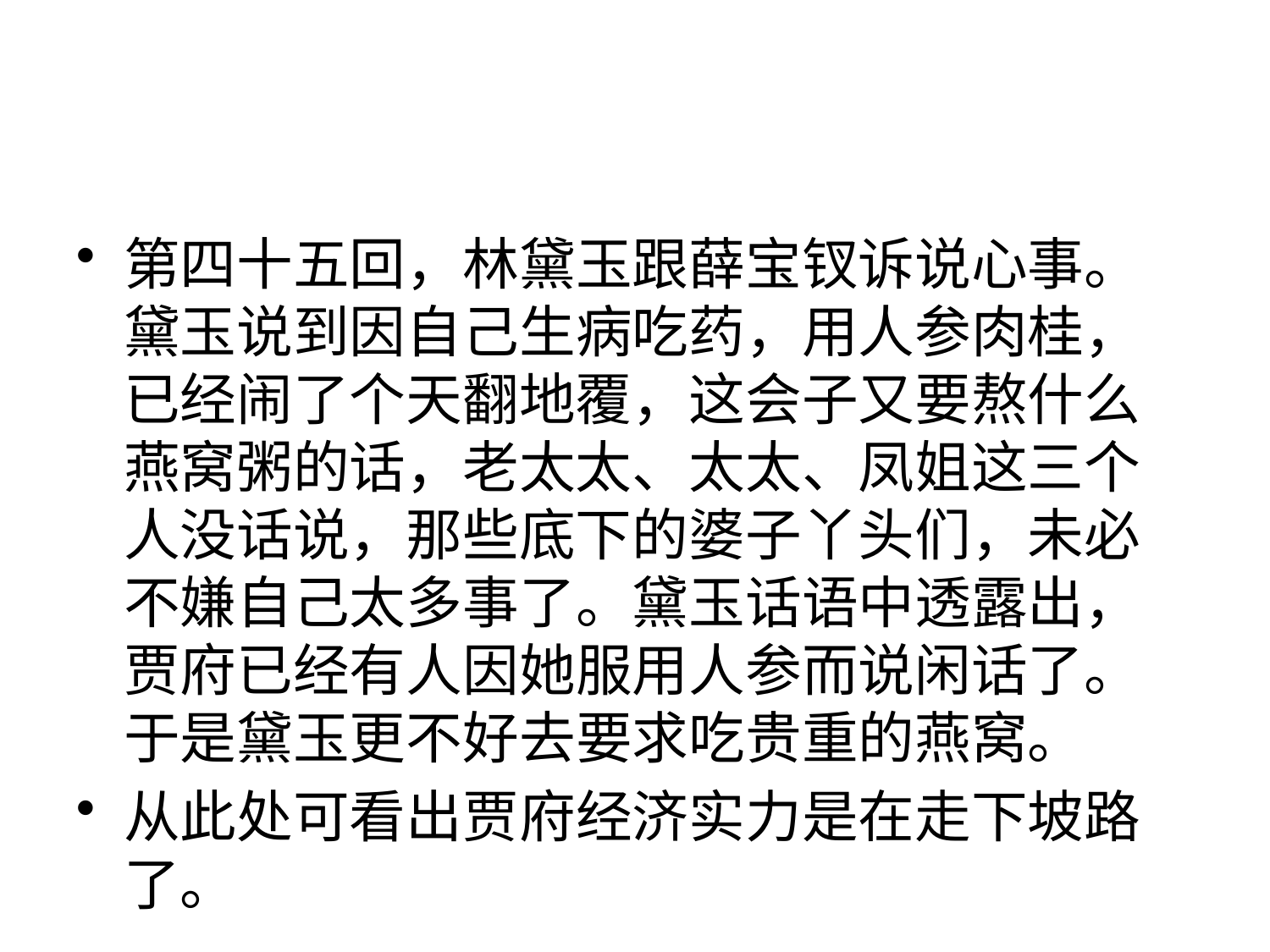

#
第四十五回，林黛玉跟薛宝钗诉说心事。黛玉说到因自己生病吃药，用人参肉桂，已经闹了个天翻地覆，这会子又要熬什么燕窝粥的话，老太太、太太、凤姐这三个人没话说，那些底下的婆子丫头们，未必不嫌自己太多事了。黛玉话语中透露出，贾府已经有人因她服用人参而说闲话了。于是黛玉更不好去要求吃贵重的燕窝。
从此处可看出贾府经济实力是在走下坡路了。